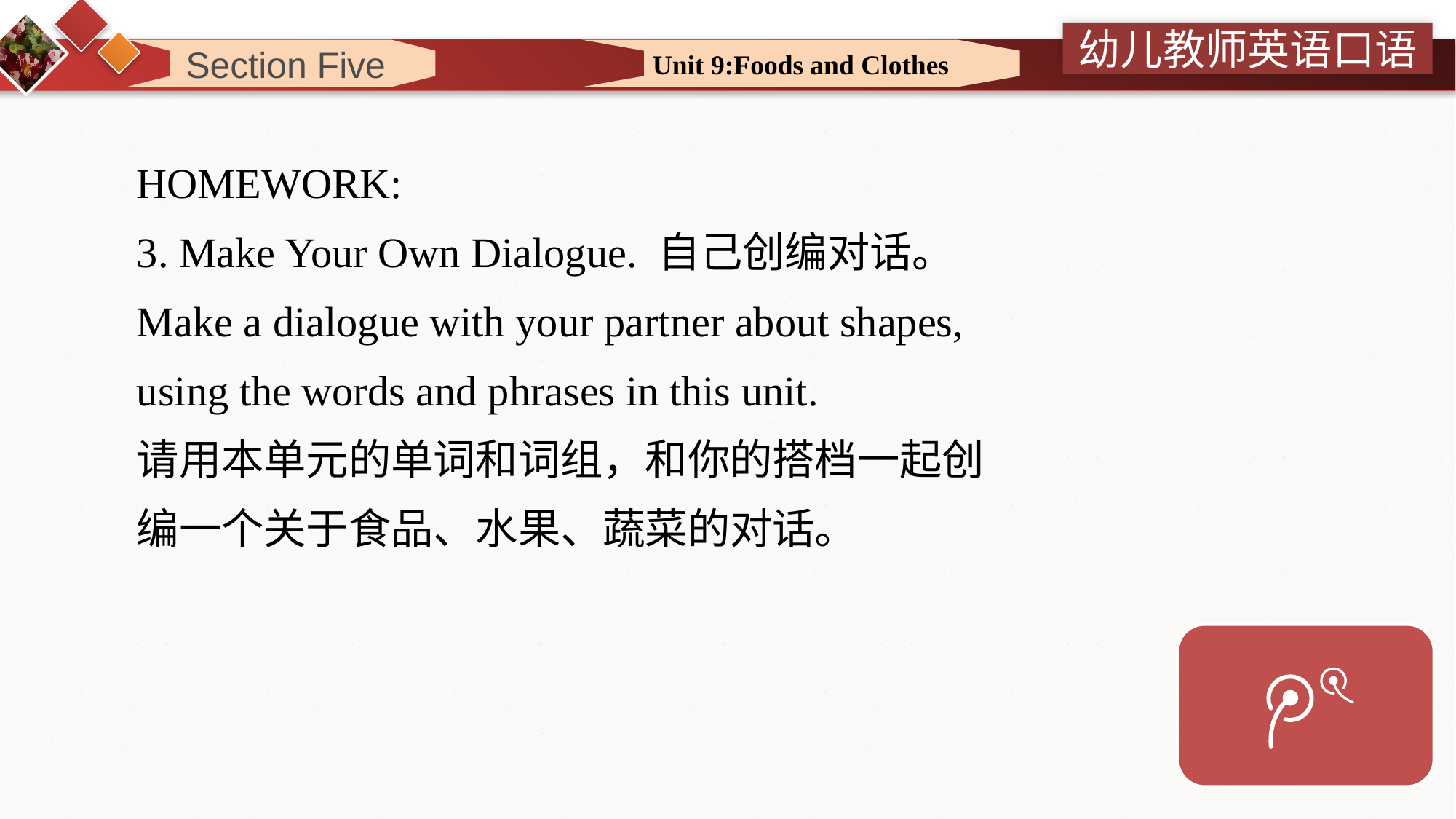

Section Five
Unit 9:Foods and Clothes
HOMEWORK:
3. Make Your Own Dialogue. 自己创编对话。
Make a dialogue with your partner about shapes, using the words and phrases in this unit.
请用本单元的单词和词组，和你的搭档一起创编一个关于食品、水果、蔬菜的对话。